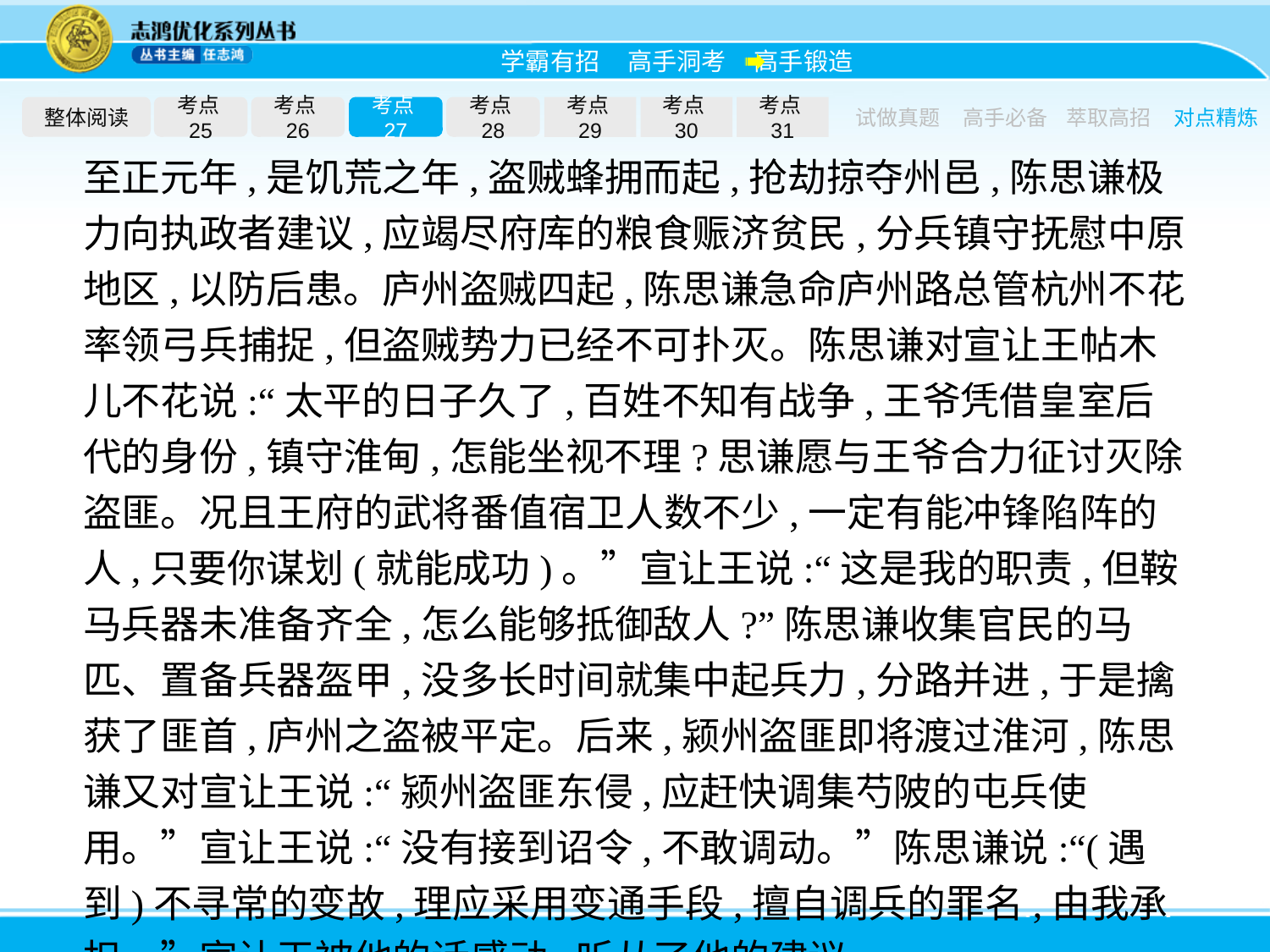

整体阅读
考点25
考点26
考点27
考点28
考点29
考点30
考点31
试做真题
高手必备
萃取高招
对点精炼
至正元年,是饥荒之年,盗贼蜂拥而起,抢劫掠夺州邑,陈思谦极力向执政者建议,应竭尽府库的粮食赈济贫民,分兵镇守抚慰中原地区,以防后患。庐州盗贼四起,陈思谦急命庐州路总管杭州不花率领弓兵捕捉,但盗贼势力已经不可扑灭。陈思谦对宣让王帖木儿不花说:“太平的日子久了,百姓不知有战争,王爷凭借皇室后代的身份,镇守淮甸,怎能坐视不理?思谦愿与王爷合力征讨灭除盗匪。况且王府的武将番值宿卫人数不少,一定有能冲锋陷阵的人,只要你谋划(就能成功)。”宣让王说:“这是我的职责,但鞍马兵器未准备齐全,怎么能够抵御敌人?”陈思谦收集官民的马匹、置备兵器盔甲,没多长时间就集中起兵力,分路并进,于是擒获了匪首,庐州之盗被平定。后来,颍州盗匪即将渡过淮河,陈思谦又对宣让王说:“颍州盗匪东侵,应赶快调集芍陂的屯兵使用。”宣让王说:“没有接到诏令,不敢调动。”陈思谦说:“(遇到)不寻常的变故,理应采用变通手段,擅自调兵的罪名,由我承担。”宣让王被他的话感动,听从了他的建议。